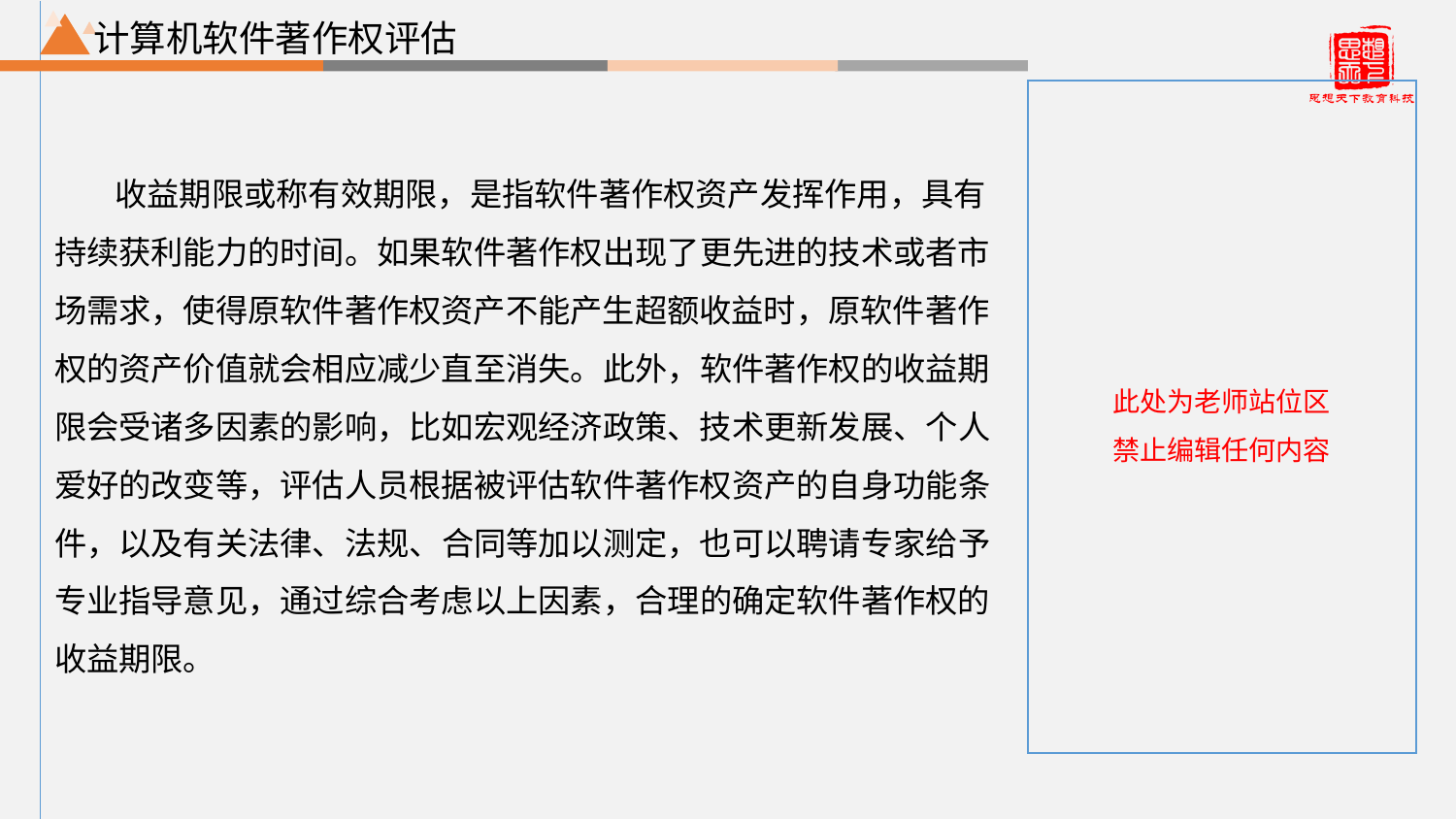

计算机软件著作权评估
收益期限或称有效期限，是指软件著作权资产发挥作用，具有持续获利能力的时间。如果软件著作权出现了更先进的技术或者市场需求，使得原软件著作权资产不能产生超额收益时，原软件著作权的资产价值就会相应减少直至消失。此外，软件著作权的收益期限会受诸多因素的影响，比如宏观经济政策、技术更新发展、个人爱好的改变等，评估人员根据被评估软件著作权资产的自身功能条件，以及有关法律、法规、合同等加以测定，也可以聘请专家给予专业指导意见，通过综合考虑以上因素，合理的确定软件著作权的收益期限。
31